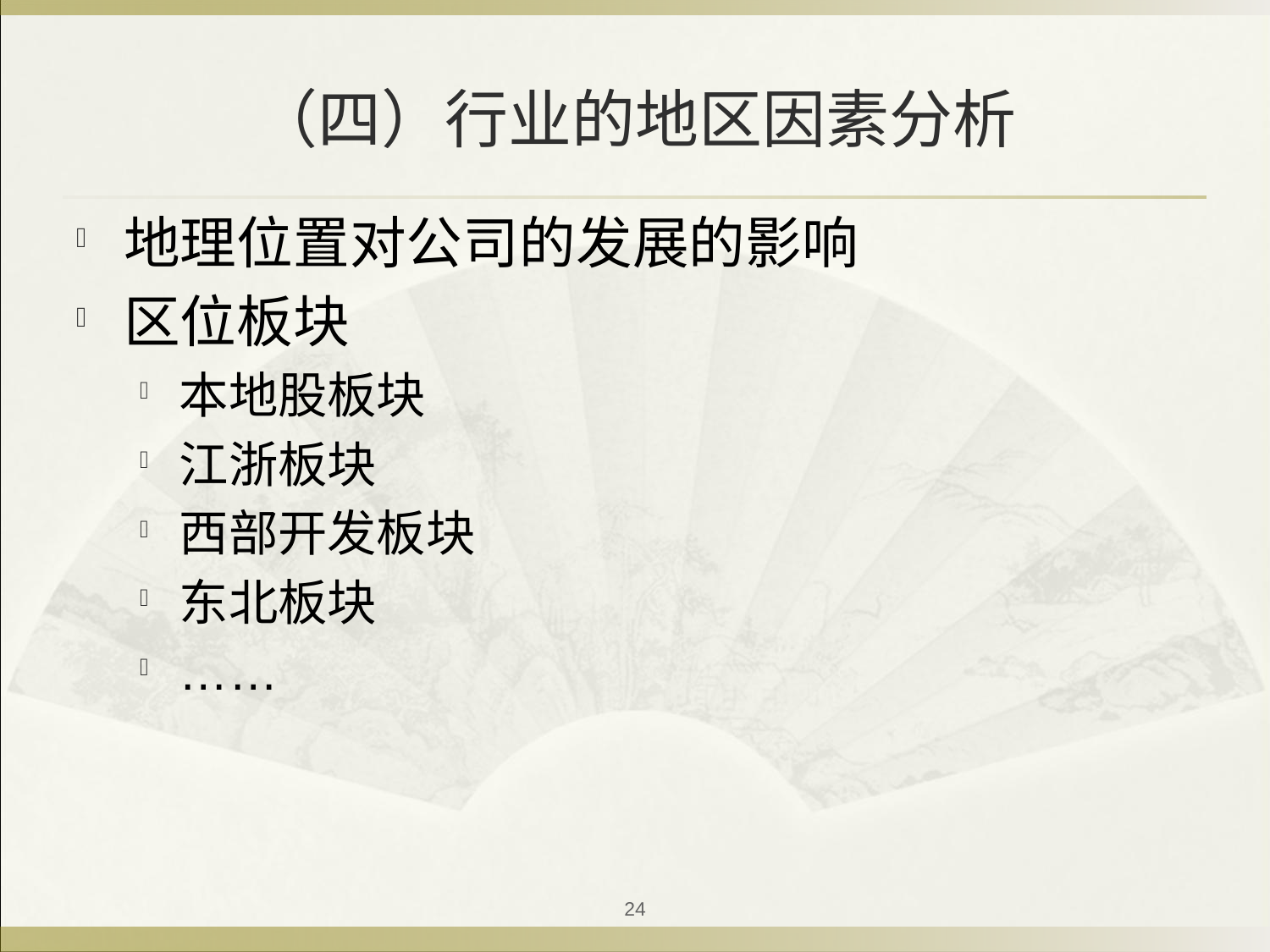

# （四）行业的地区因素分析
地理位置对公司的发展的影响
区位板块
本地股板块
江浙板块
西部开发板块
东北板块
……
24